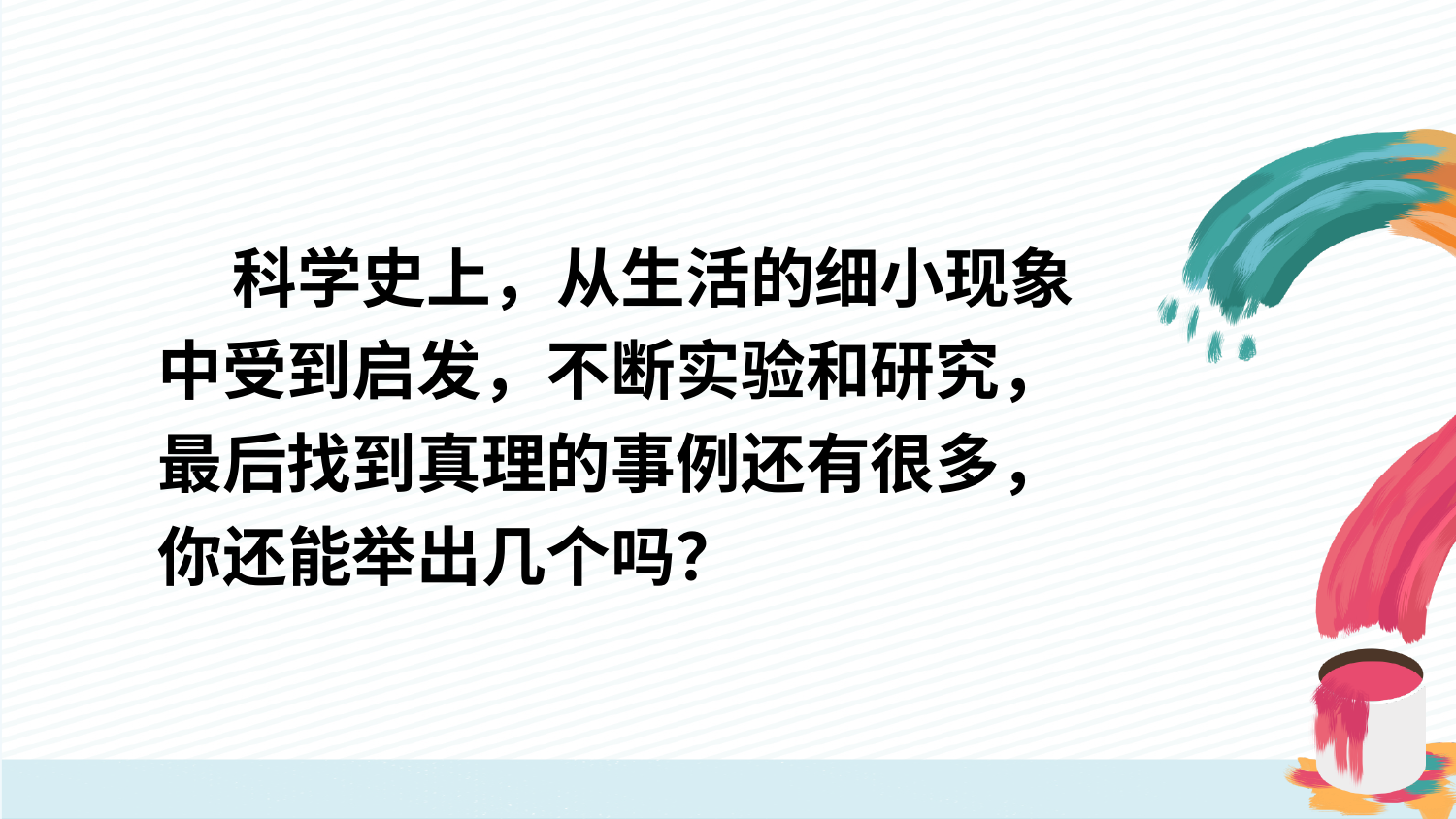

科学史上，从生活的细小现象中受到启发，不断实验和研究，最后找到真理的事例还有很多，你还能举出几个吗？